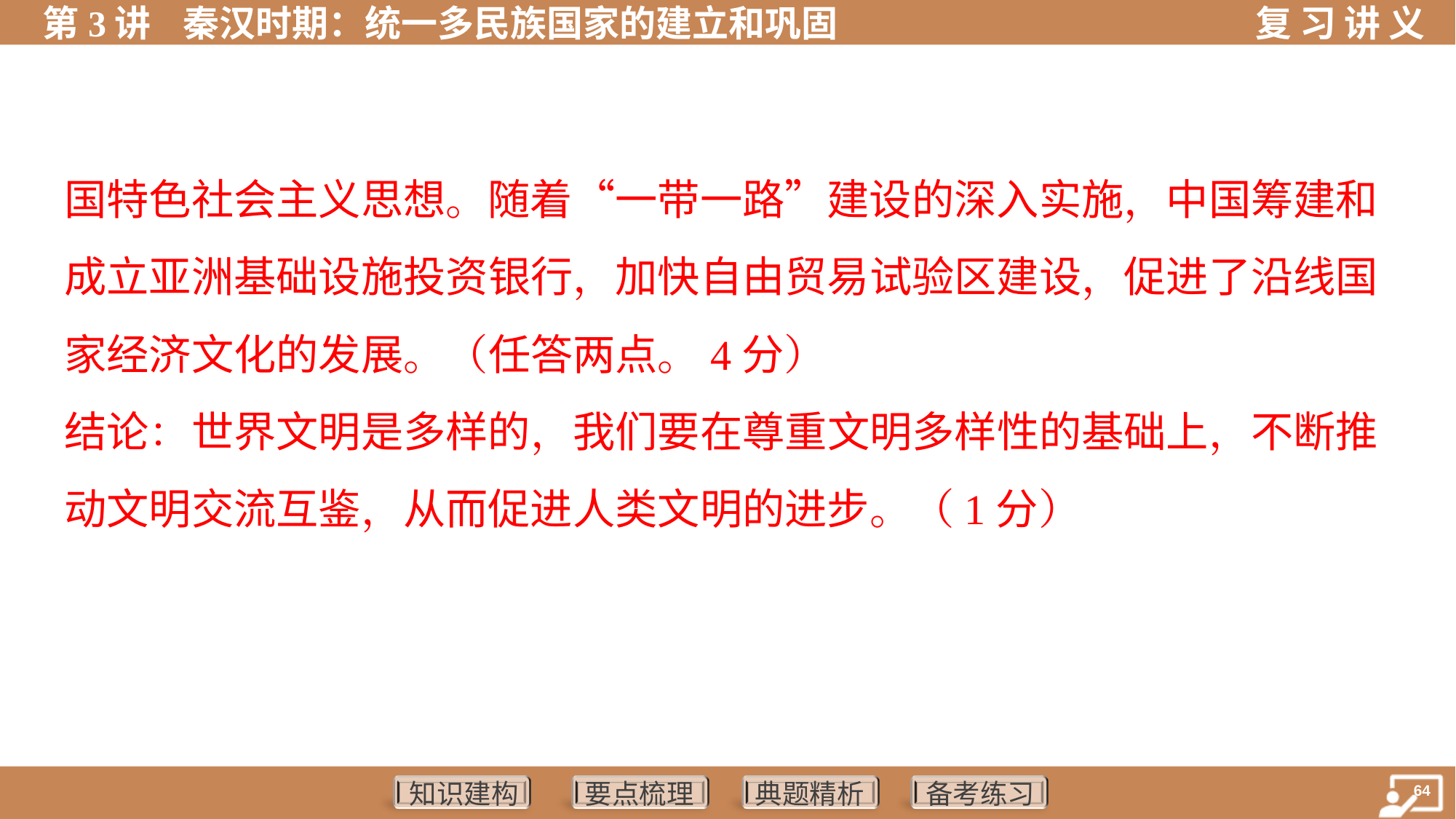

国特色社会主义思想。随着“一带一路”建设的深入实施，中国筹建和
成立亚洲基础设施投资银行，加快自由贸易试验区建设，促进了沿线国
家经济文化的发展。（任答两点。4分）
结论：世界文明是多样的，我们要在尊重文明多样性的基础上，不断推
动文明交流互鉴，从而促进人类文明的进步。（1分）